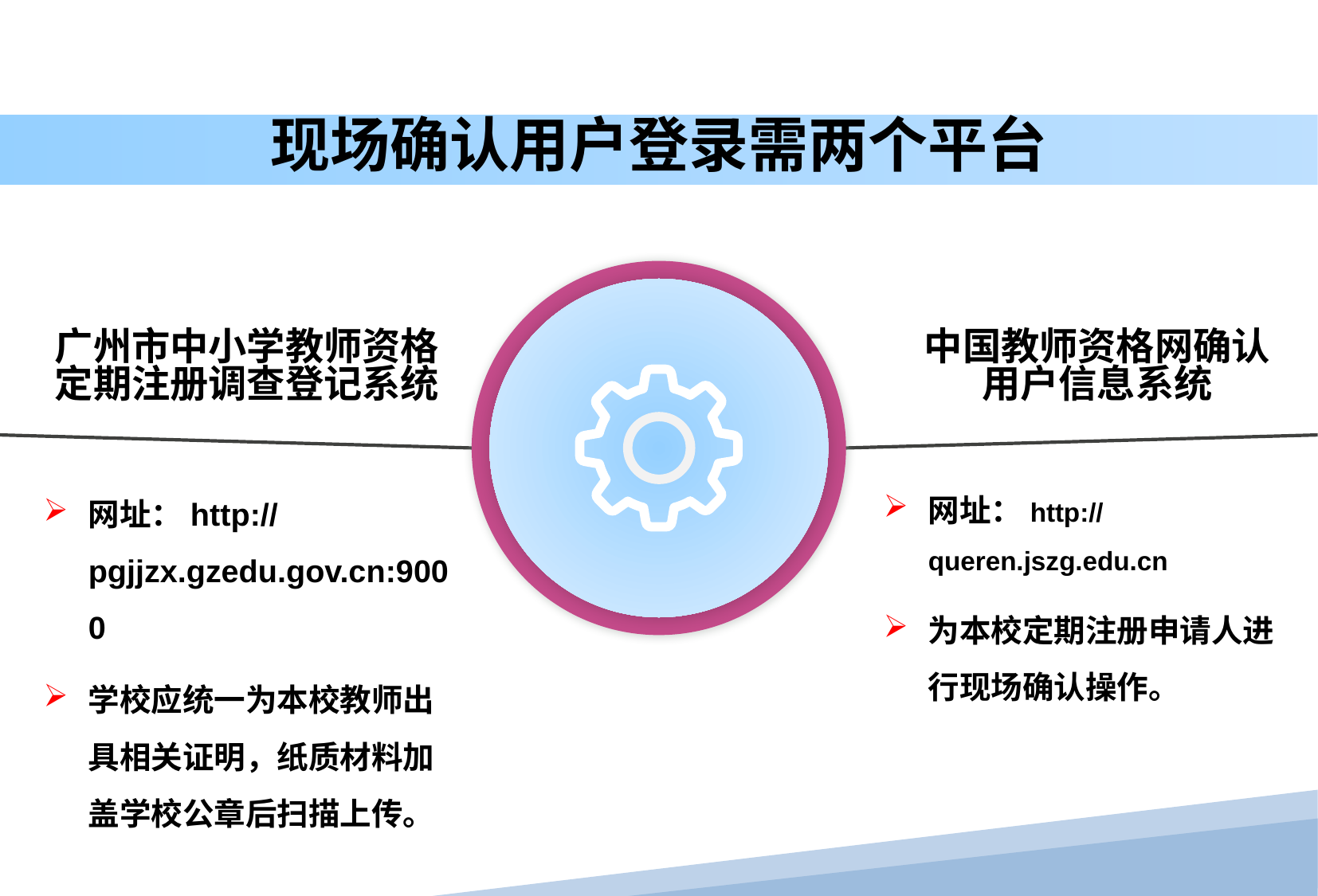

现场确认用户登录需两个平台

广州市中小学教师资格
定期注册调查登记系统
中国教师资格网确认
用户信息系统

网址：http://queren.jszg.edu.cn
为本校定期注册申请人进行现场确认操作。
网址：http://pgjjzx.gzedu.gov.cn:9000
学校应统一为本校教师出具相关证明，纸质材料加盖学校公章后扫描上传。